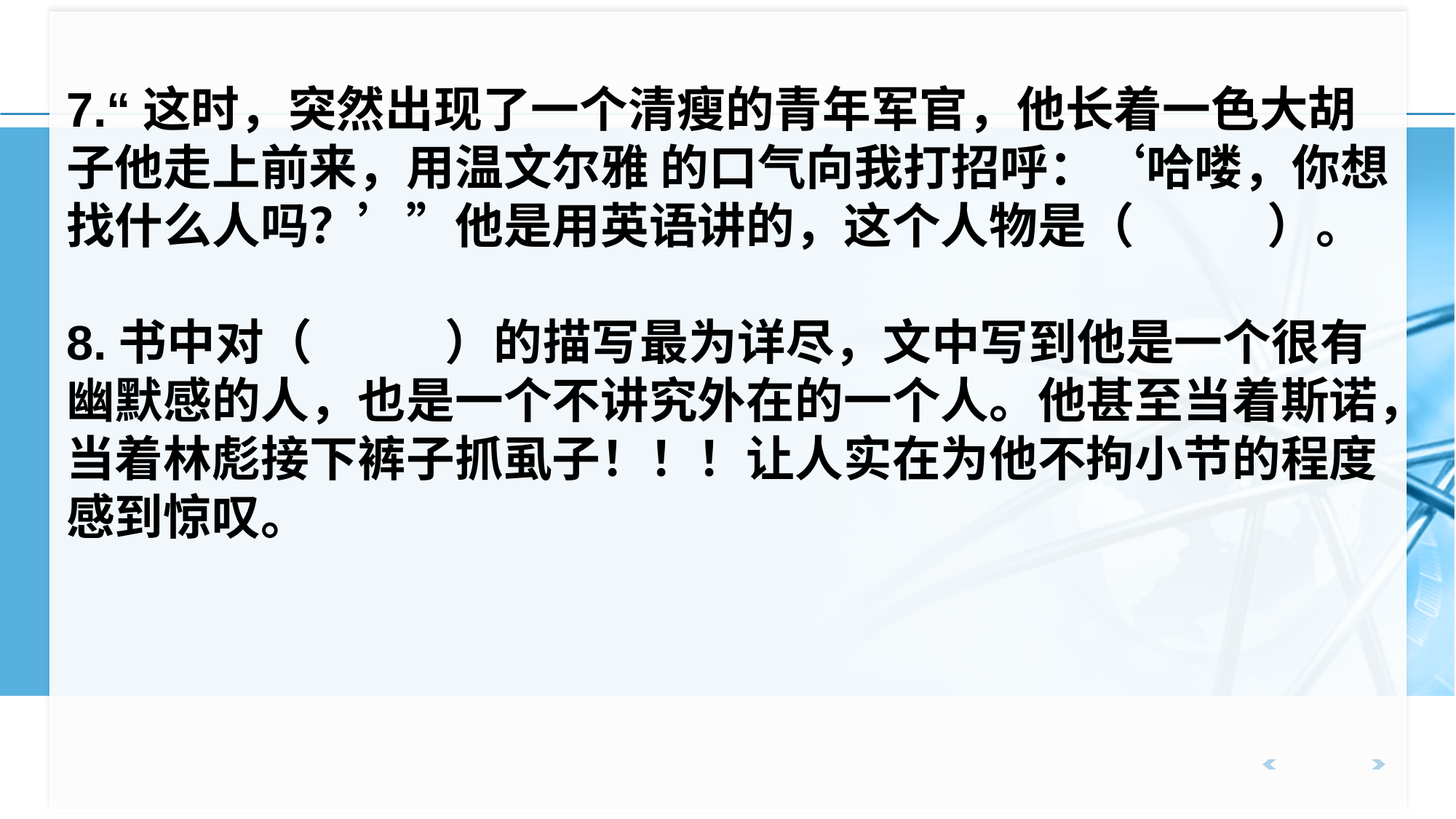

7.“这时，突然出现了一个清瘦的青年军官，他长着一色大胡子他走上前来，用温文尔雅 的口气向我打招呼：‘哈喽，你想找什么人吗？’”他是用英语讲的，这个人物是（            ）。

8.书中对（            ）的描写最为详尽，文中写到他是一个很有幽默感的人，也是一个不讲究外在的一个人。他甚至当着斯诺，当着林彪接下裤子抓虱子！！！让人实在为他不拘小节的程度感到惊叹。